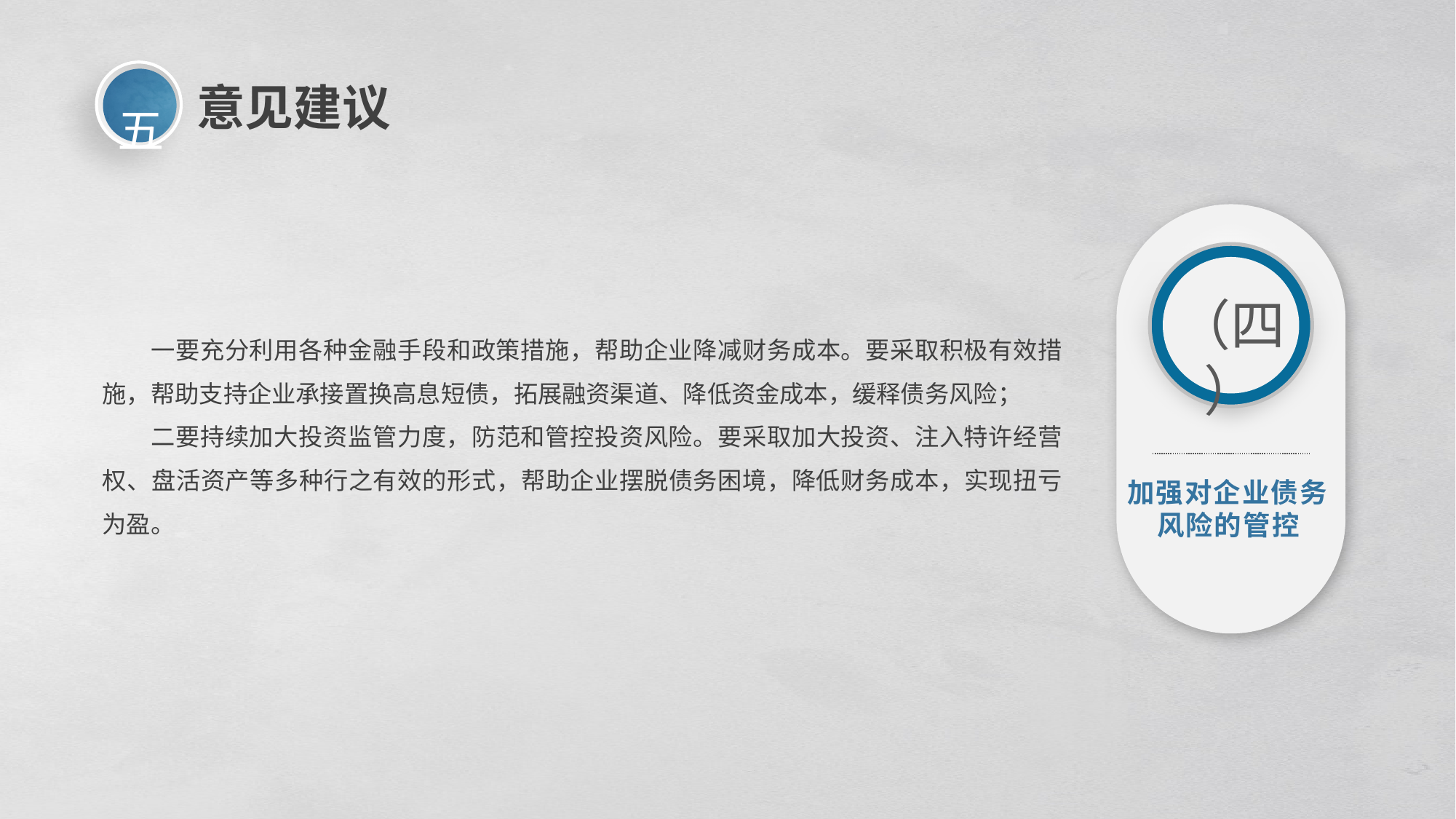

五

意见建议

（四）
一要充分利用各种金融手段和政策措施，帮助企业降减财务成本。要采取积极有效措施，帮助支持企业承接置换高息短债，拓展融资渠道、降低资金成本，缓释债务风险；
二要持续加大投资监管力度，防范和管控投资风险。要采取加大投资、注入特许经营权、盘活资产等多种行之有效的形式，帮助企业摆脱债务困境，降低财务成本，实现扭亏为盈。
加强对企业债务风险的管控